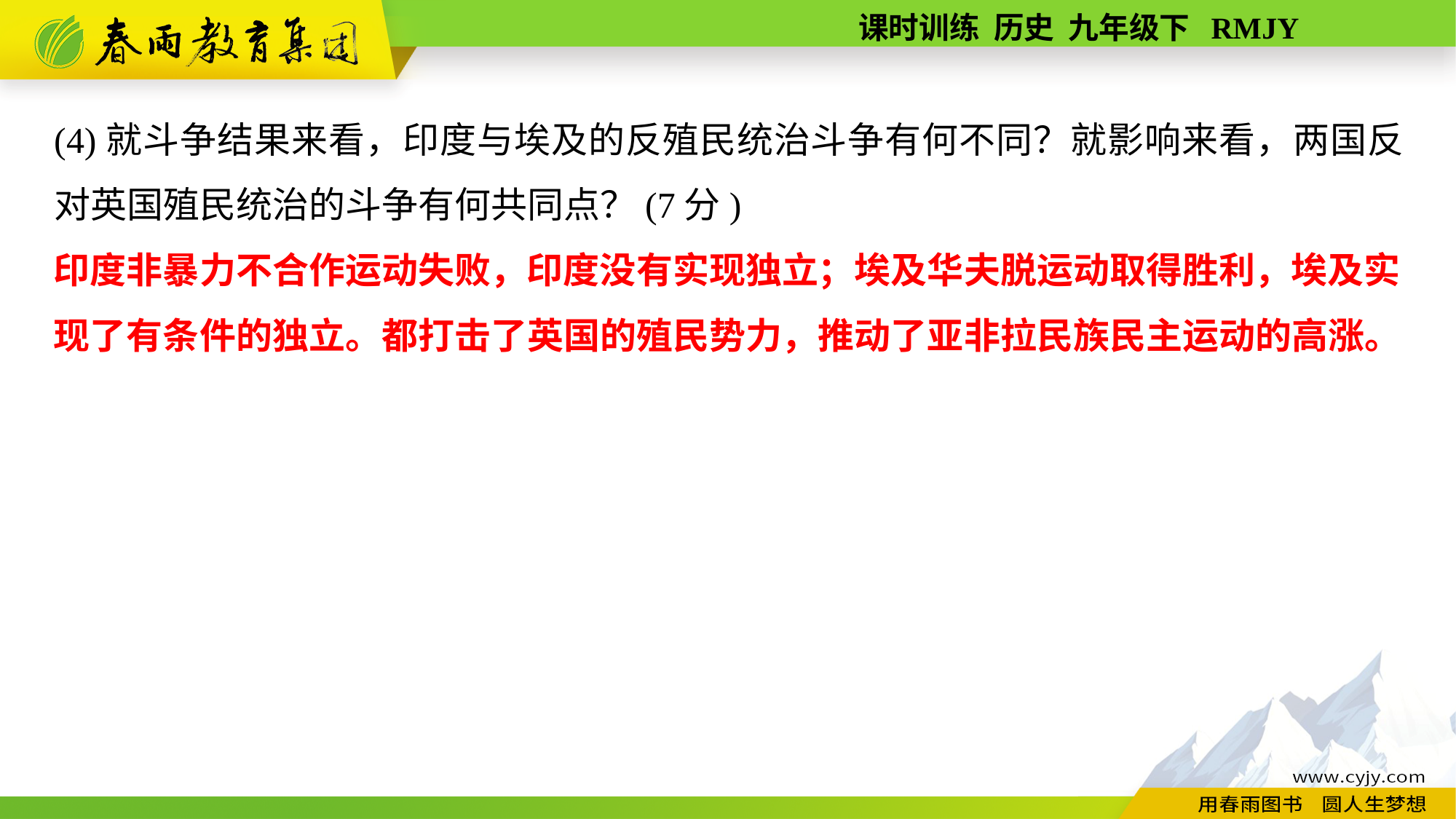

(4)就斗争结果来看，印度与埃及的反殖民统治斗争有何不同？就影响来看，两国反对英国殖民统治的斗争有何共同点？(7分)
印度非暴力不合作运动失败，印度没有实现独立；埃及华夫脱运动取得胜利，埃及实现了有条件的独立。都打击了英国的殖民势力，推动了亚非拉民族民主运动的高涨。